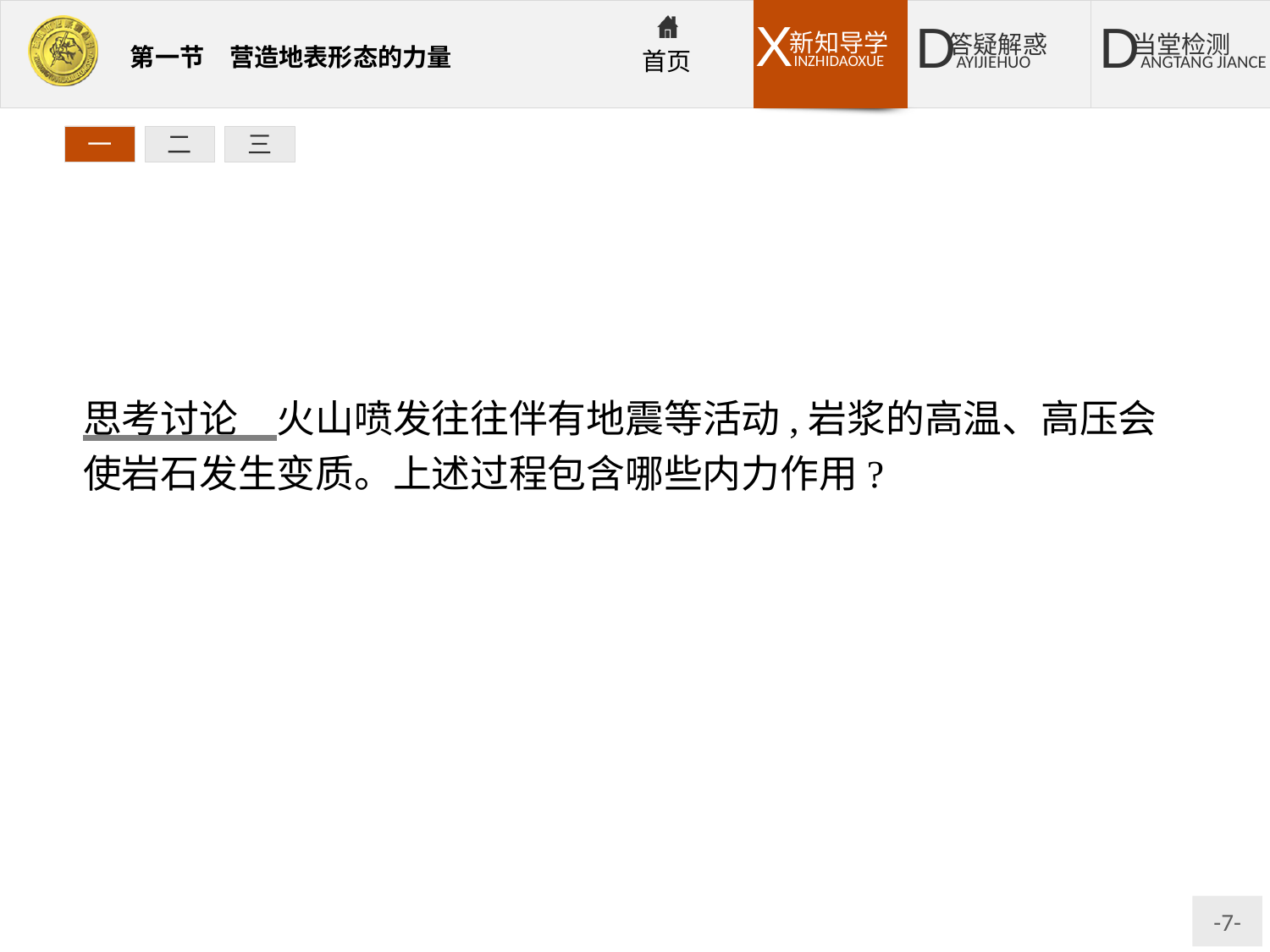

一
二
三
思考讨论　火山喷发往往伴有地震等活动,岩浆的高温、高压会使岩石发生变质。上述过程包含哪些内力作用?
提示:地震属于地壳运动,火山喷发属于岩浆活动,岩石发生变质属于变质作用。